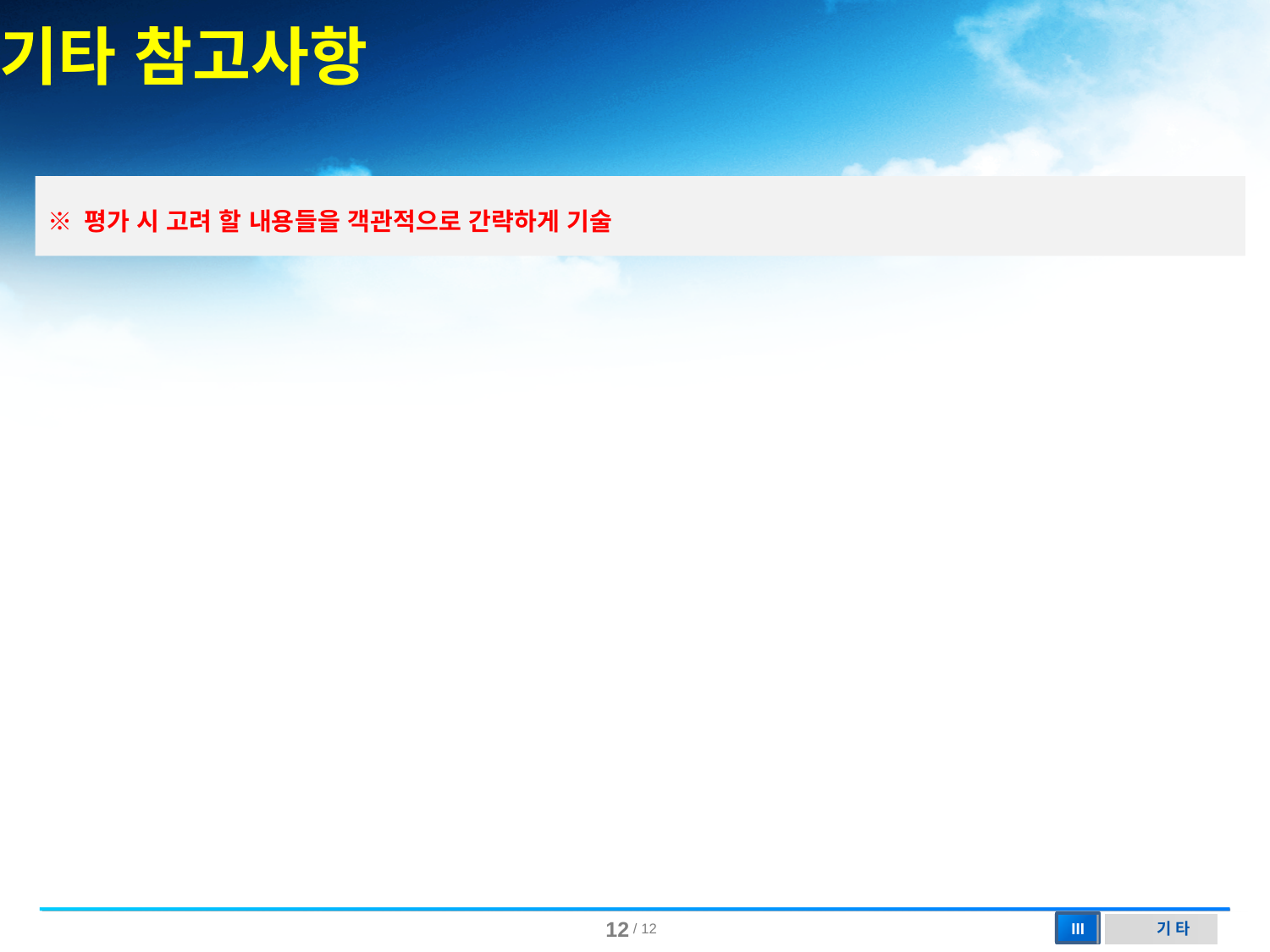

기타 참고사항
※ 평가 시 고려 할 내용들을 객관적으로 간략하게 기술
기 타
III